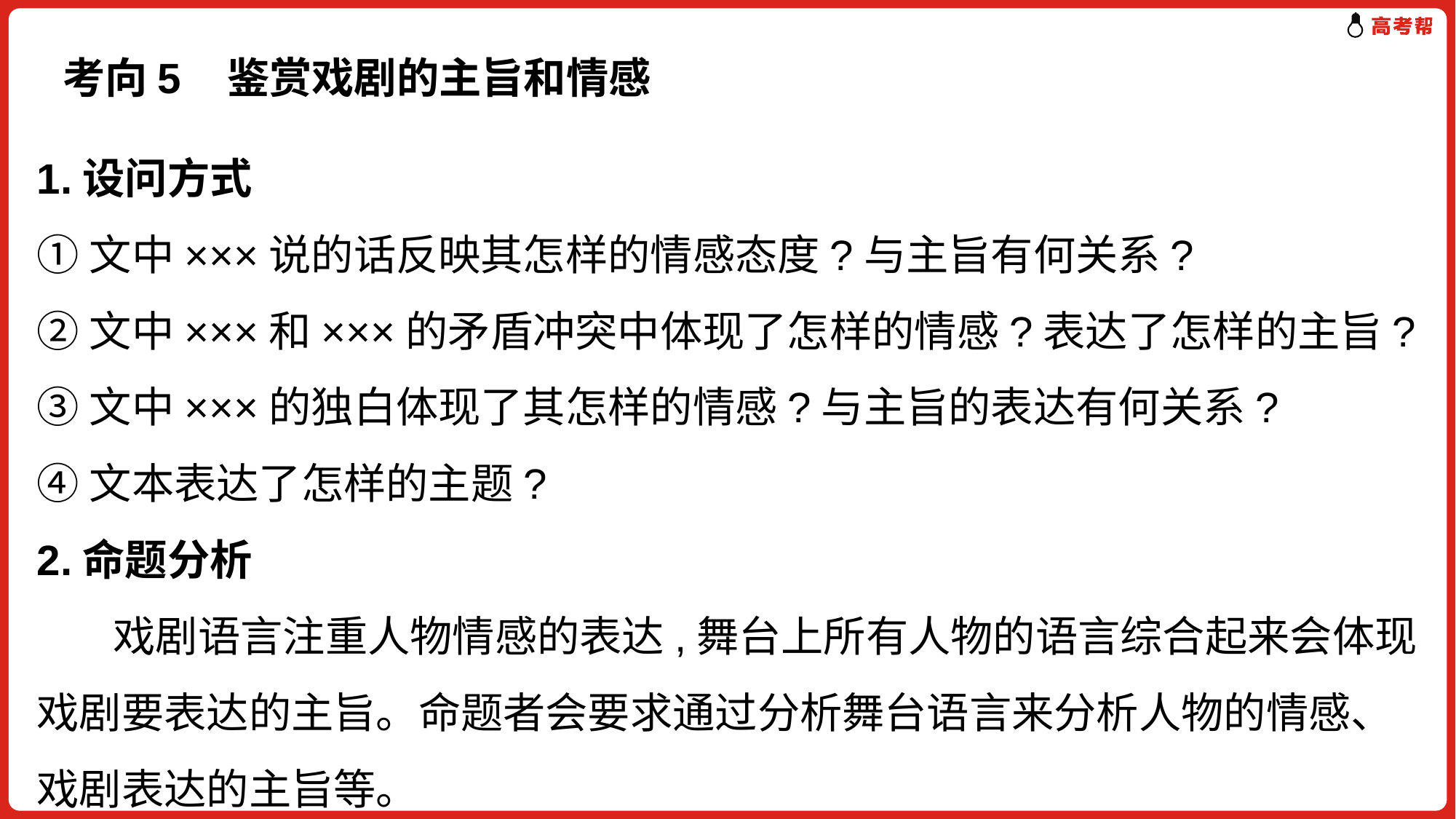

考向5   鉴赏戏剧的主旨和情感
1.设问方式
①文中×××说的话反映其怎样的情感态度?与主旨有何关系?
②文中×××和×××的矛盾冲突中体现了怎样的情感?表达了怎样的主旨?
③文中×××的独白体现了其怎样的情感?与主旨的表达有何关系?
④文本表达了怎样的主题?
2.命题分析
       戏剧语言注重人物情感的表达,舞台上所有人物的语言综合起来会体现戏剧要表达的主旨。命题者会要求通过分析舞台语言来分析人物的情感、戏剧表达的主旨等。